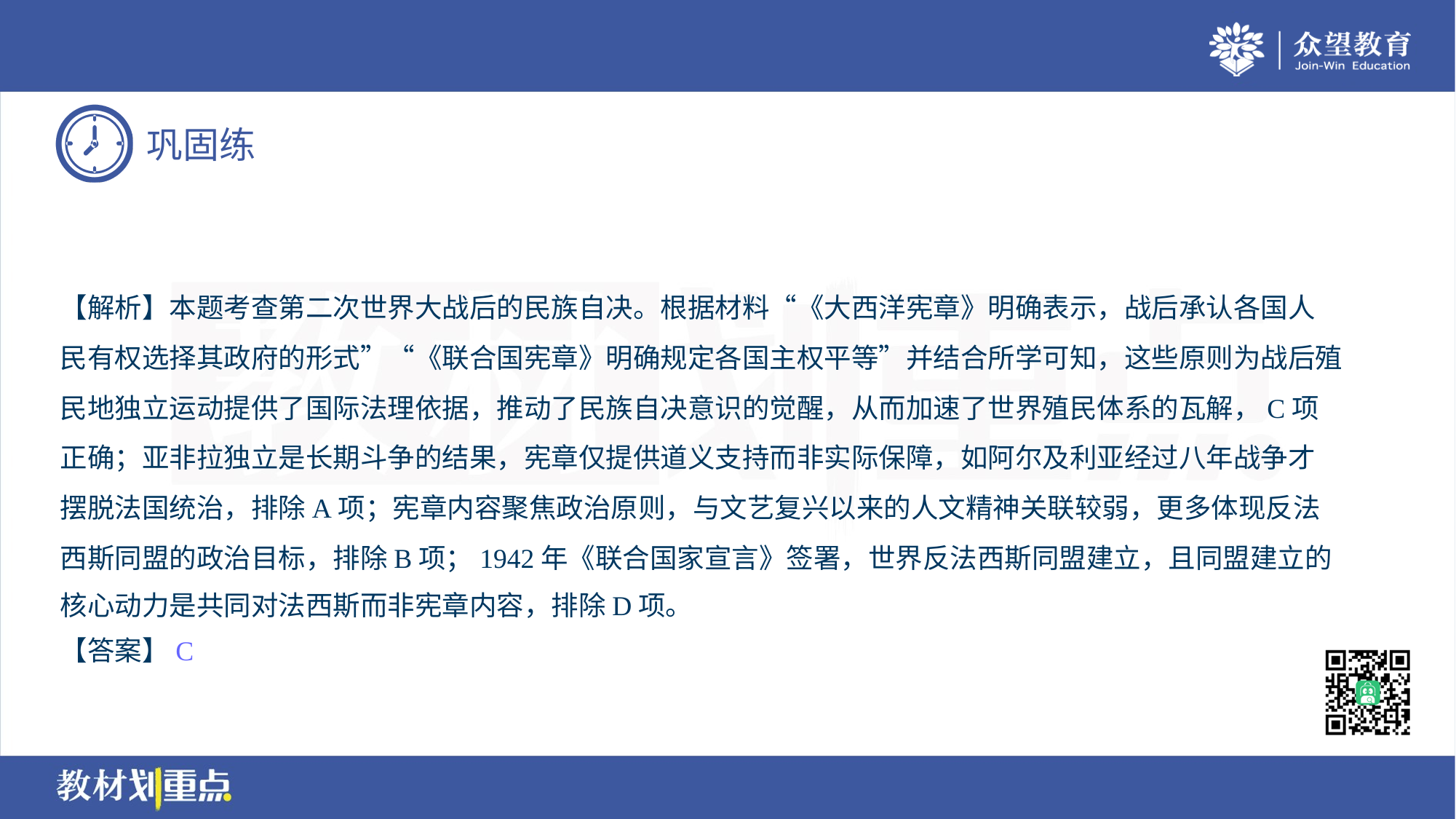

【解析】本题考查第二次世界大战后的民族自决。根据材料“《大西洋宪章》明确表示，战后承认各国人
民有权选择其政府的形式”“《联合国宪章》明确规定各国主权平等”并结合所学可知，这些原则为战后殖
民地独立运动提供了国际法理依据，推动了民族自决意识的觉醒，从而加速了世界殖民体系的瓦解，C项
正确；亚非拉独立是长期斗争的结果，宪章仅提供道义支持而非实际保障，如阿尔及利亚经过八年战争才
摆脱法国统治，排除A项；宪章内容聚焦政治原则，与文艺复兴以来的人文精神关联较弱，更多体现反法
西斯同盟的政治目标，排除B项；1942年《联合国家宣言》签署，世界反法西斯同盟建立，且同盟建立的
核心动力是共同对法西斯而非宪章内容，排除D项。
【答案】C